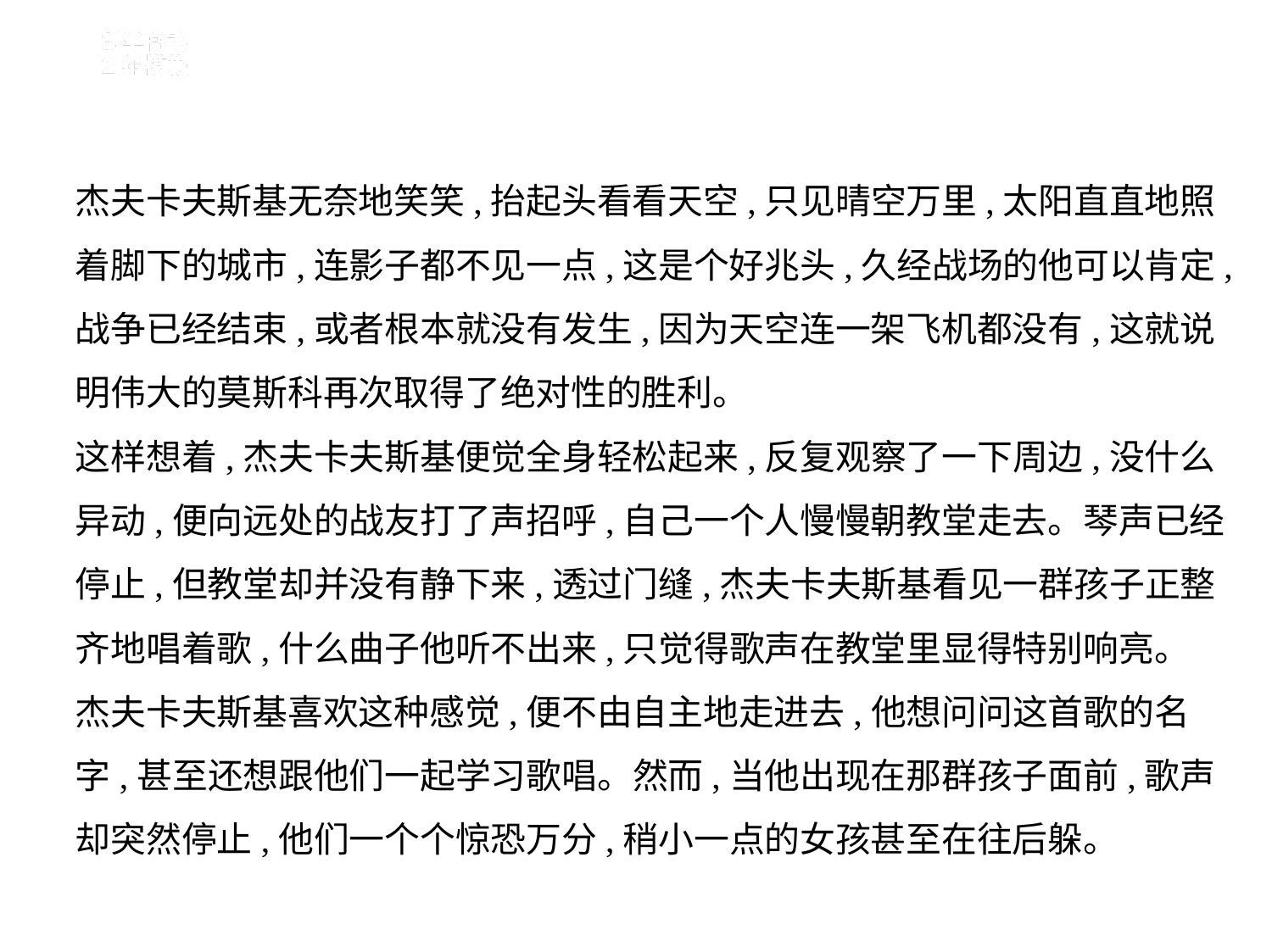

杰夫卡夫斯基无奈地笑笑,抬起头看看天空,只见晴空万里,太阳直直地照
着脚下的城市,连影子都不见一点,这是个好兆头,久经战场的他可以肯定,
战争已经结束,或者根本就没有发生,因为天空连一架飞机都没有,这就说
明伟大的莫斯科再次取得了绝对性的胜利。
这样想着,杰夫卡夫斯基便觉全身轻松起来,反复观察了一下周边,没什么
异动,便向远处的战友打了声招呼,自己一个人慢慢朝教堂走去。琴声已经
停止,但教堂却并没有静下来,透过门缝,杰夫卡夫斯基看见一群孩子正整
齐地唱着歌,什么曲子他听不出来,只觉得歌声在教堂里显得特别响亮。
杰夫卡夫斯基喜欢这种感觉,便不由自主地走进去,他想问问这首歌的名
字,甚至还想跟他们一起学习歌唱。然而,当他出现在那群孩子面前,歌声
却突然停止,他们一个个惊恐万分,稍小一点的女孩甚至在往后躲。